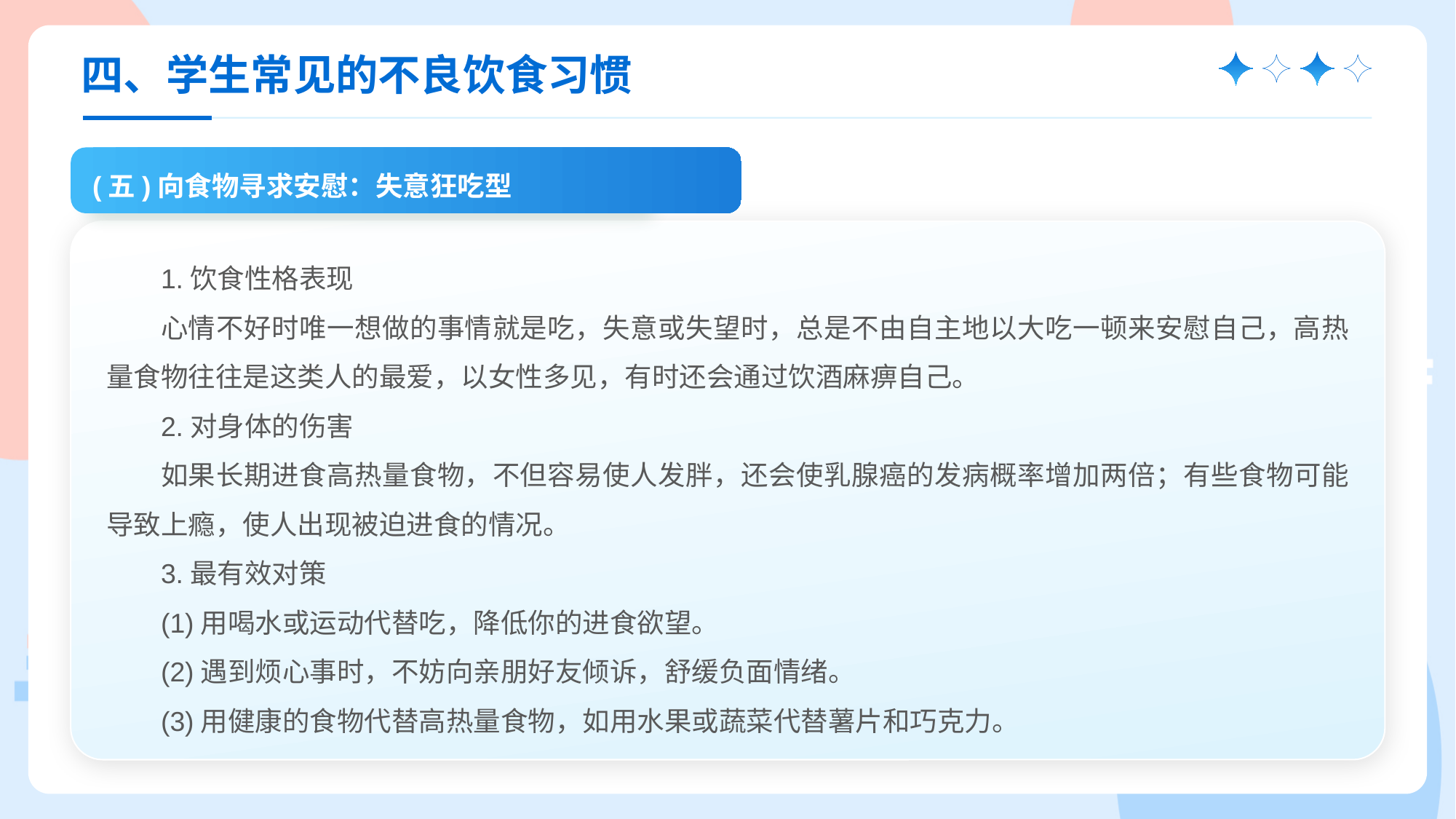

四、学生常见的不良饮食习惯

(五)向食物寻求安慰：失意狂吃型

1.饮食性格表现
心情不好时唯一想做的事情就是吃，失意或失望时，总是不由自主地以大吃一顿来安慰自己，高热量食物往往是这类人的最爱，以女性多见，有时还会通过饮酒麻痹自己。
2.对身体的伤害
如果长期进食高热量食物，不但容易使人发胖，还会使乳腺癌的发病概率增加两倍；有些食物可能导致上瘾，使人出现被迫进食的情况。
3.最有效对策
(1)用喝水或运动代替吃，降低你的进食欲望。
(2)遇到烦心事时，不妨向亲朋好友倾诉，舒缓负面情绪。
(3)用健康的食物代替高热量食物，如用水果或蔬菜代替薯片和巧克力。